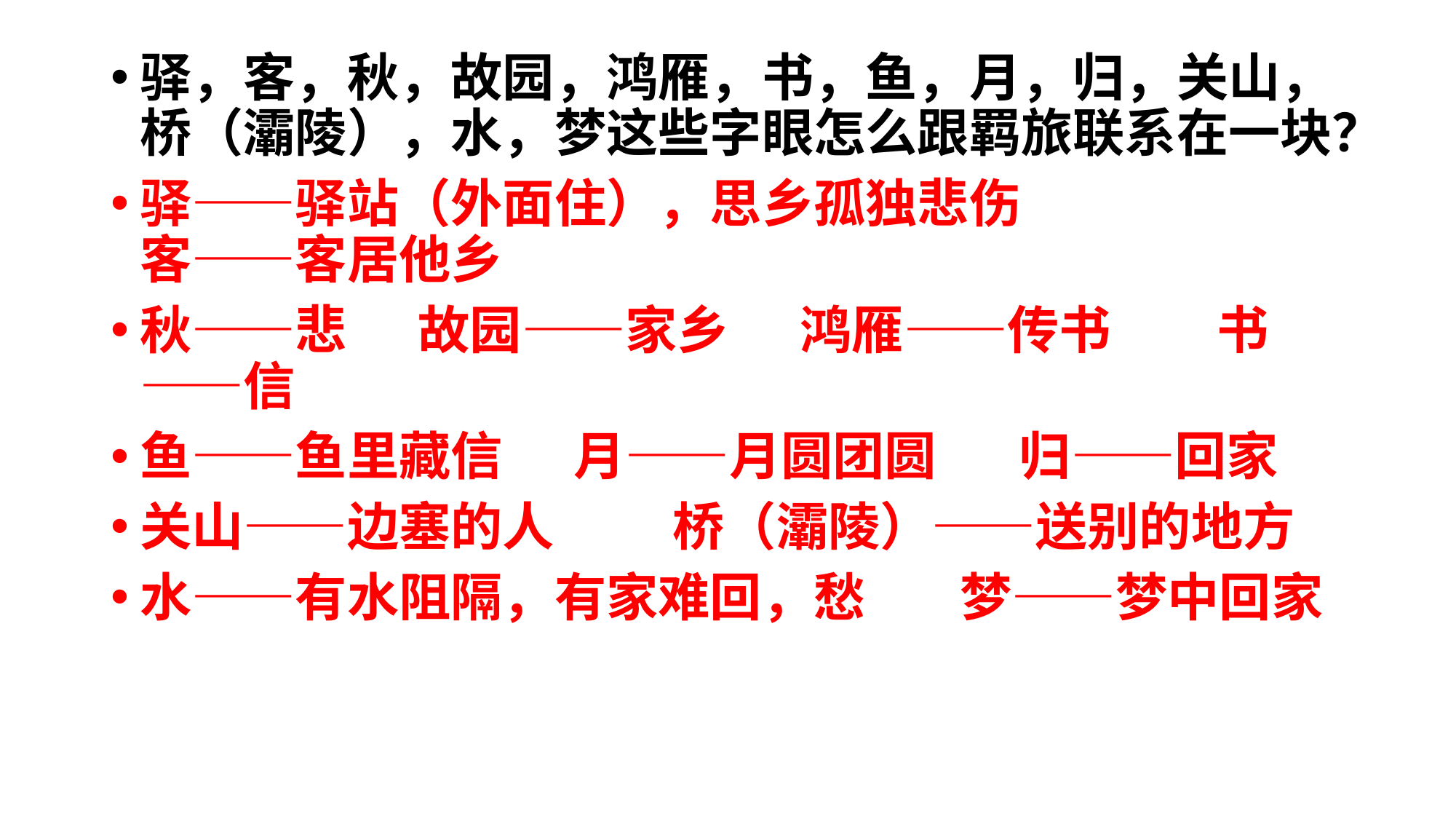

驿，客，秋，故园，鸿雁，书，鱼，月，归，关山，桥（灞陵），水，梦这些字眼怎么跟羁旅联系在一块？
驿——驿站（外面住），思乡孤独悲伤                        客——客居他乡
秋——悲      故园——家乡      鸿雁——传书         书——信
鱼——鱼里藏信      月——月圆团圆       归——回家
关山——边塞的人          桥（灞陵）——送别的地方
水——有水阻隔，有家难回，愁        梦——梦中回家